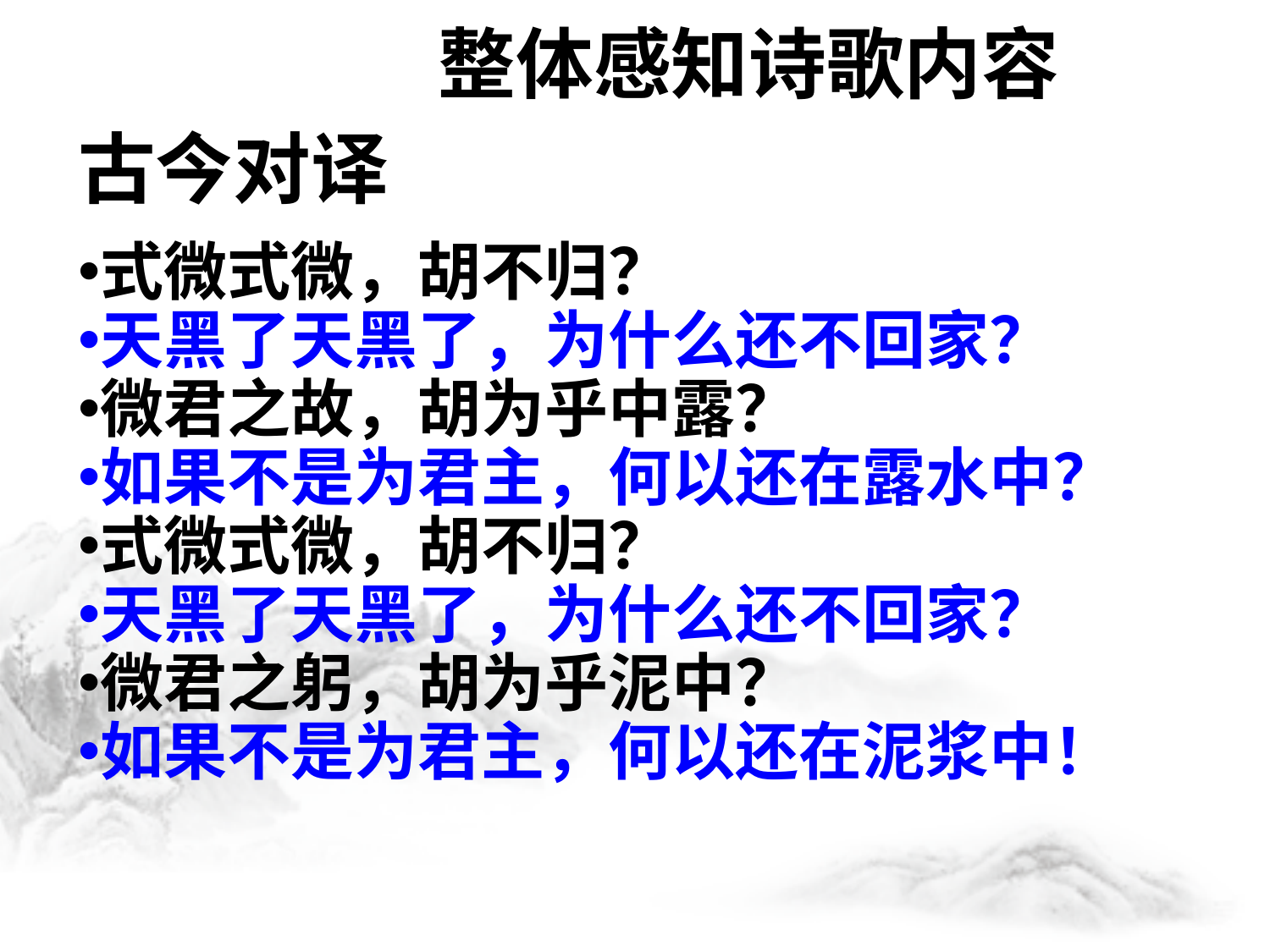

整体感知诗歌内容
古今对译
式微式微，胡不归？
天黑了天黑了，为什么还不回家？
微君之故，胡为乎中露？
如果不是为君主，何以还在露水中？
式微式微，胡不归？
天黑了天黑了，为什么还不回家？
微君之躬，胡为乎泥中？
如果不是为君主，何以还在泥浆中！